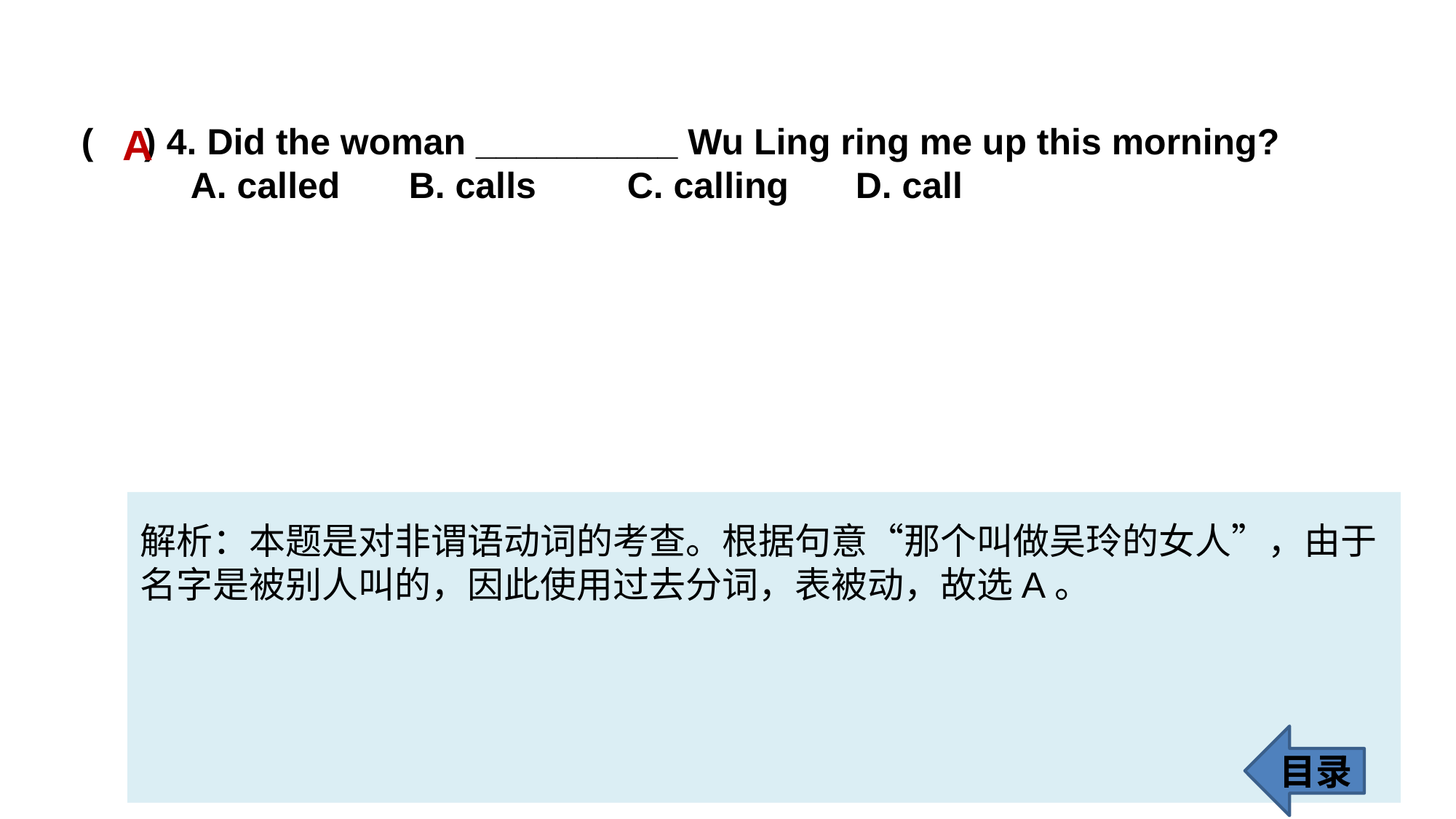

(     ) 4. Did the woman __________ Wu Ling ring me up this morning?
	A. called	B. calls 	C. calling	 D. call
A

解析：本题是对非谓语动词的考查。根据句意“那个叫做吴玲的女人”，由于
名字是被别人叫的，因此使用过去分词，表被动，故选A。
目录
63